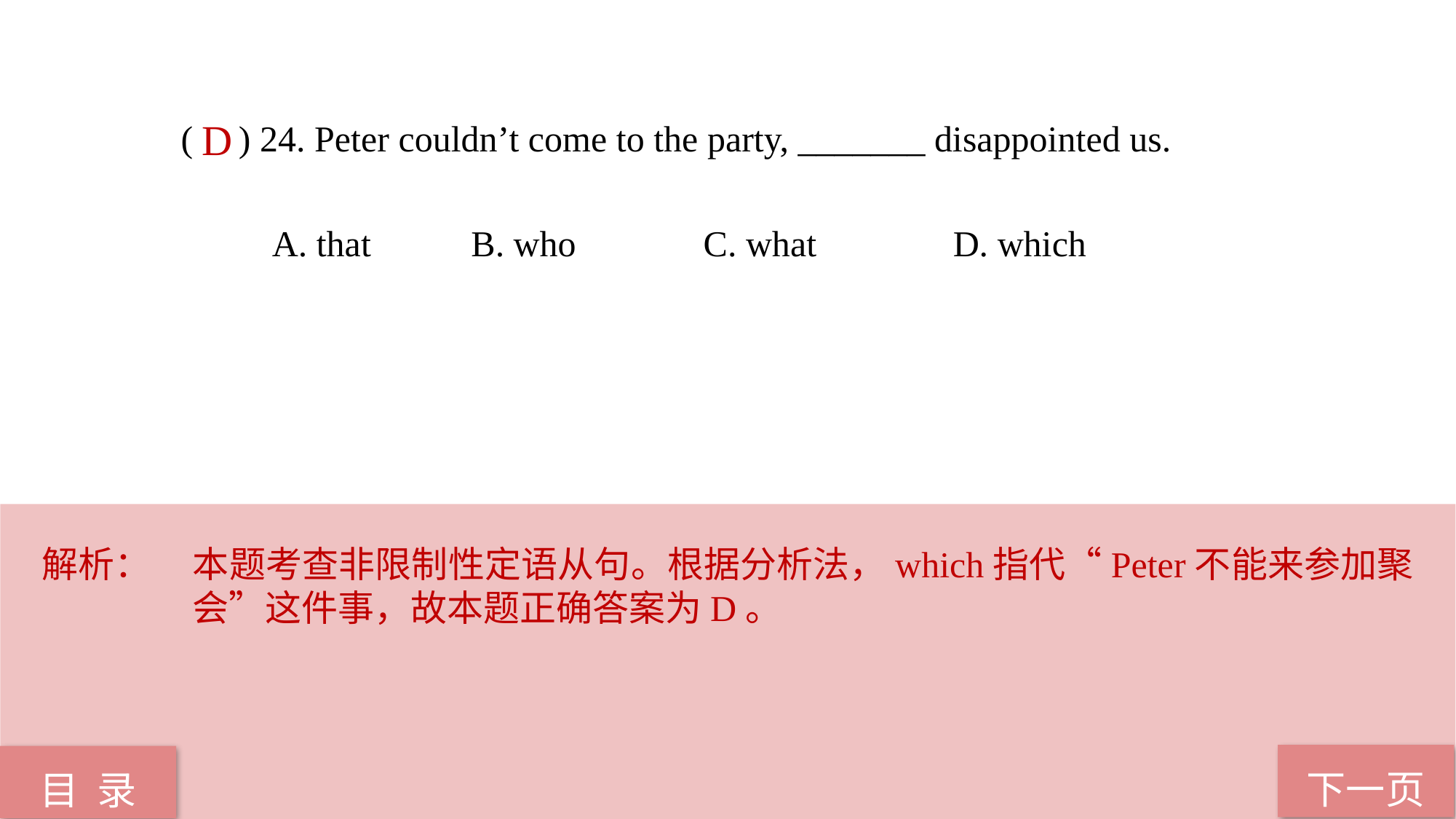

(     ) 24. Peter couldn’t come to the party, _______ disappointed us.

          A. that           B. who              C. what               D. which
D
解析：	本题考查非限制性定语从句。根据分析法，which指代“Peter不能来参加聚会”这件事，故本题正确答案为D。